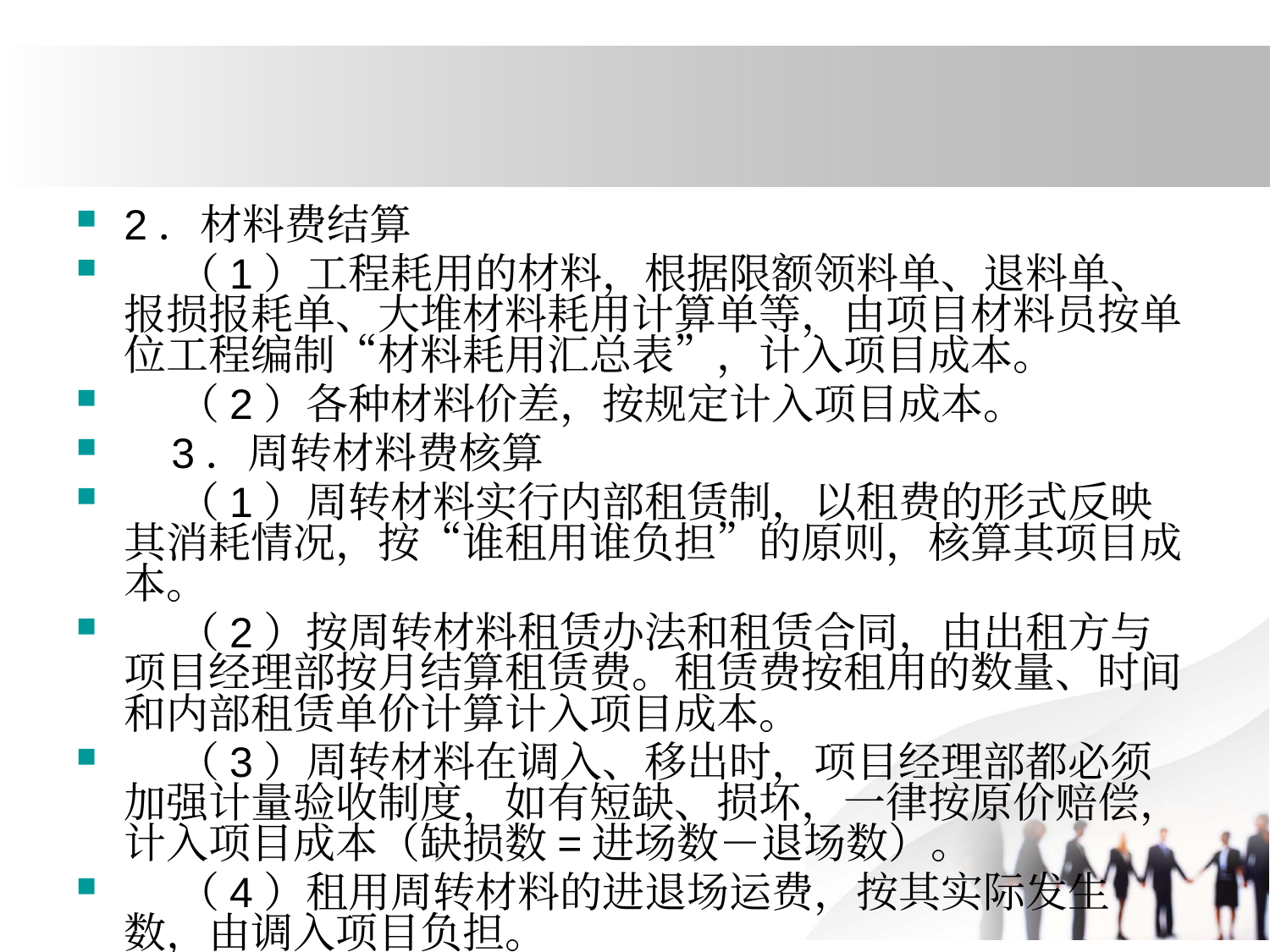

#
2．材料费结算
    （1）工程耗用的材料，根据限额领料单、退料单、报损报耗单、大堆材料耗用计算单等，由项目材料员按单位工程编制“材料耗用汇总表”，计入项目成本。
    （2）各种材料价差，按规定计入项目成本。
    3．周转材料费核算
    （1）周转材料实行内部租赁制，以租费的形式反映其消耗情况，按“谁租用谁负担”的原则，核算其项目成本。
    （2）按周转材料租赁办法和租赁合同，由出租方与项目经理部按月结算租赁费。租赁费按租用的数量、时间和内部租赁单价计算计入项目成本。
    （3）周转材料在调入、移出时，项目经理部都必须加强计量验收制度，如有短缺、损坏，一律按原价赔偿，计入项目成本（缺损数=进场数－退场数）。
    （4）租用周转材料的进退场运费，按其实际发生数，由调入项目负担。